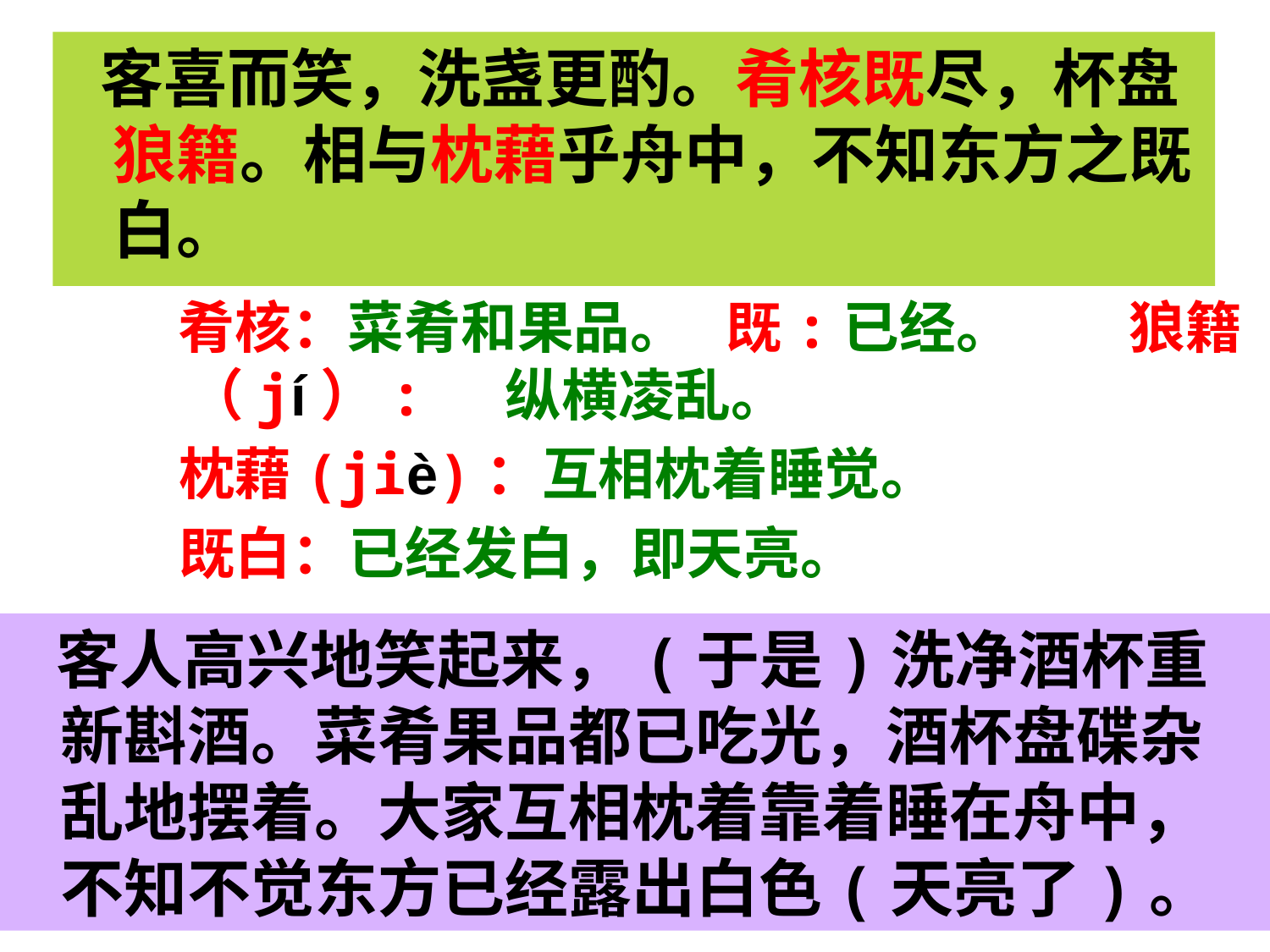

客喜而笑，洗盏更酌。肴核既尽，杯盘狼籍。相与枕藉乎舟中，不知东方之既白。
  肴核：菜肴和果品。   既:已经。         狼籍（jí）:  纵横凌乱。
  枕藉(jiè)：互相枕着睡觉。
  既白：已经发白，即天亮。
  客人高兴地笑起来，(于是)洗净酒杯重新斟酒。菜肴果品都已吃光，酒杯盘碟杂乱地摆着。大家互相枕着靠着睡在舟中，不知不觉东方已经露出白色(天亮了)。